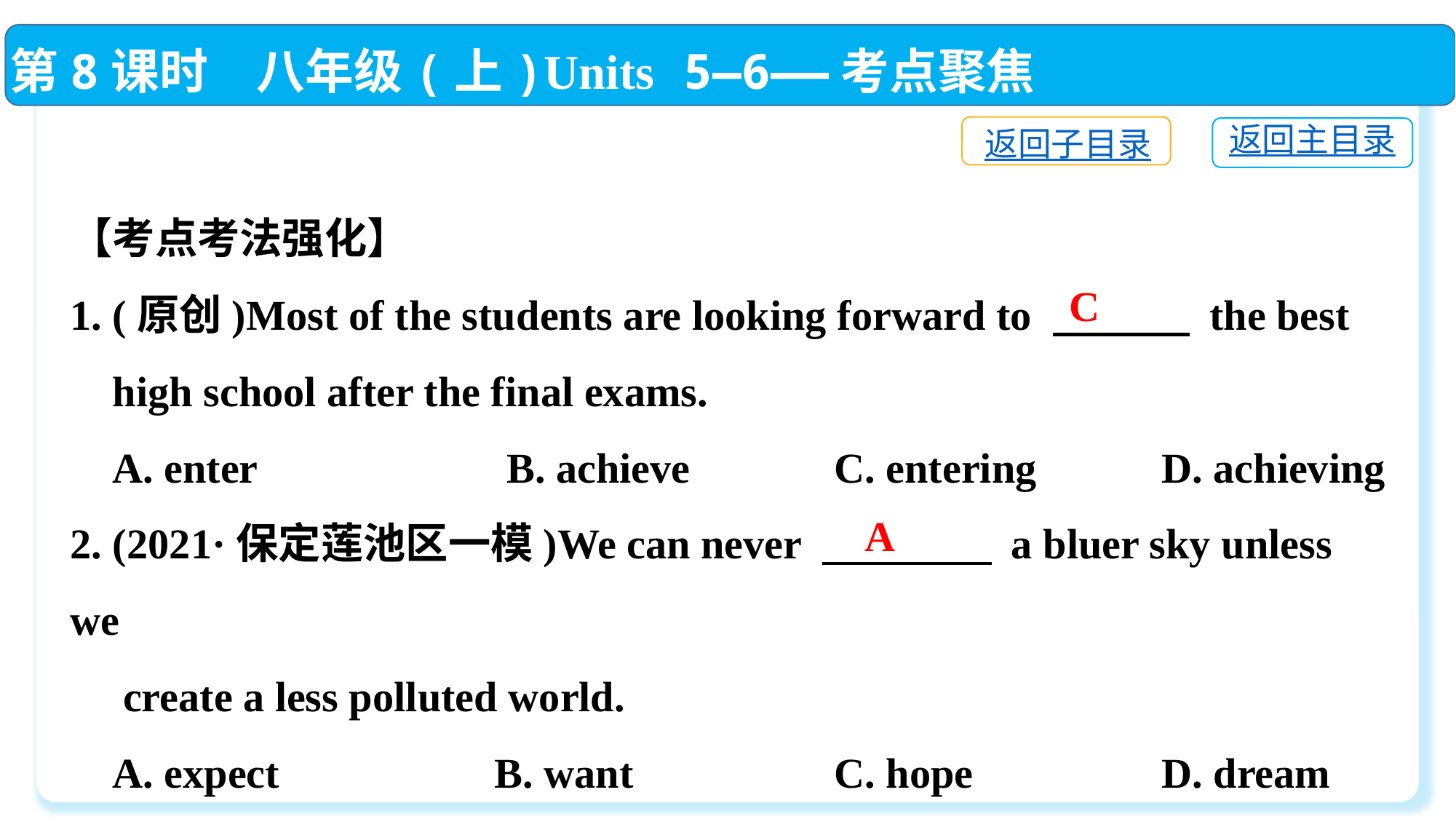

第8课时　八年级(上)Units 5—6——考点聚焦

返回子目录
返回主目录
【考点考法强化】
1. (原创)Most of the students are looking forward to 　　　  the best
    high school after the final exams.
    A. enter　 		B. achieve　　	C. entering　 	D. achieving
2. (2021·保定莲池区一模)We can never 　　　　 a bluer sky unless we
     create a less polluted world.
    A. expect　　	         B. want　		C. hope　 		D. dream

C
A